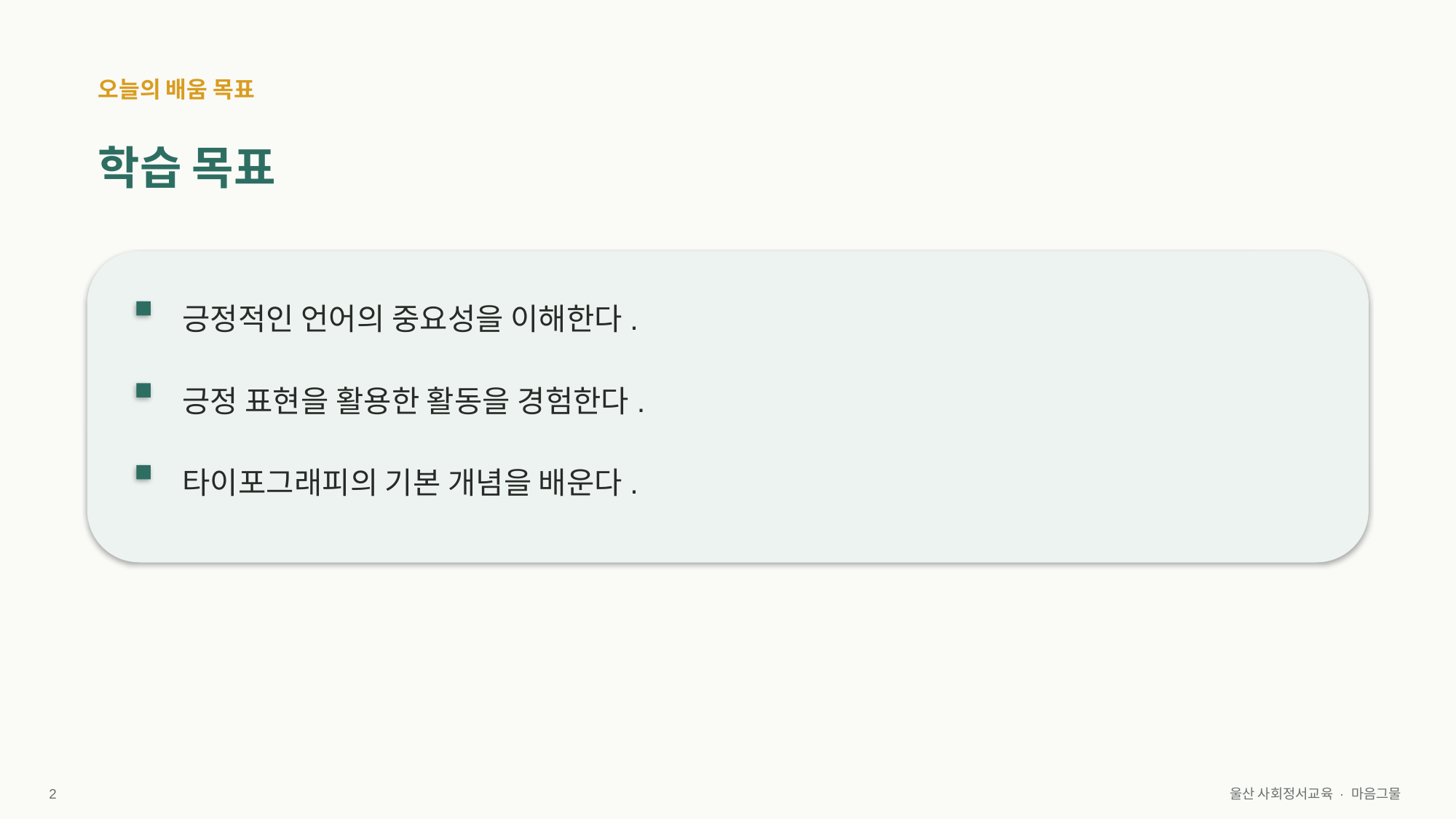

오늘의 배움 목표
학습 목표

긍정적인 언어의 중요성을 이해한다.

긍정 표현을 활용한 활동을 경험한다.

타이포그래피의 기본 개념을 배운다.

2
울산 사회정서교육 · 마음그물